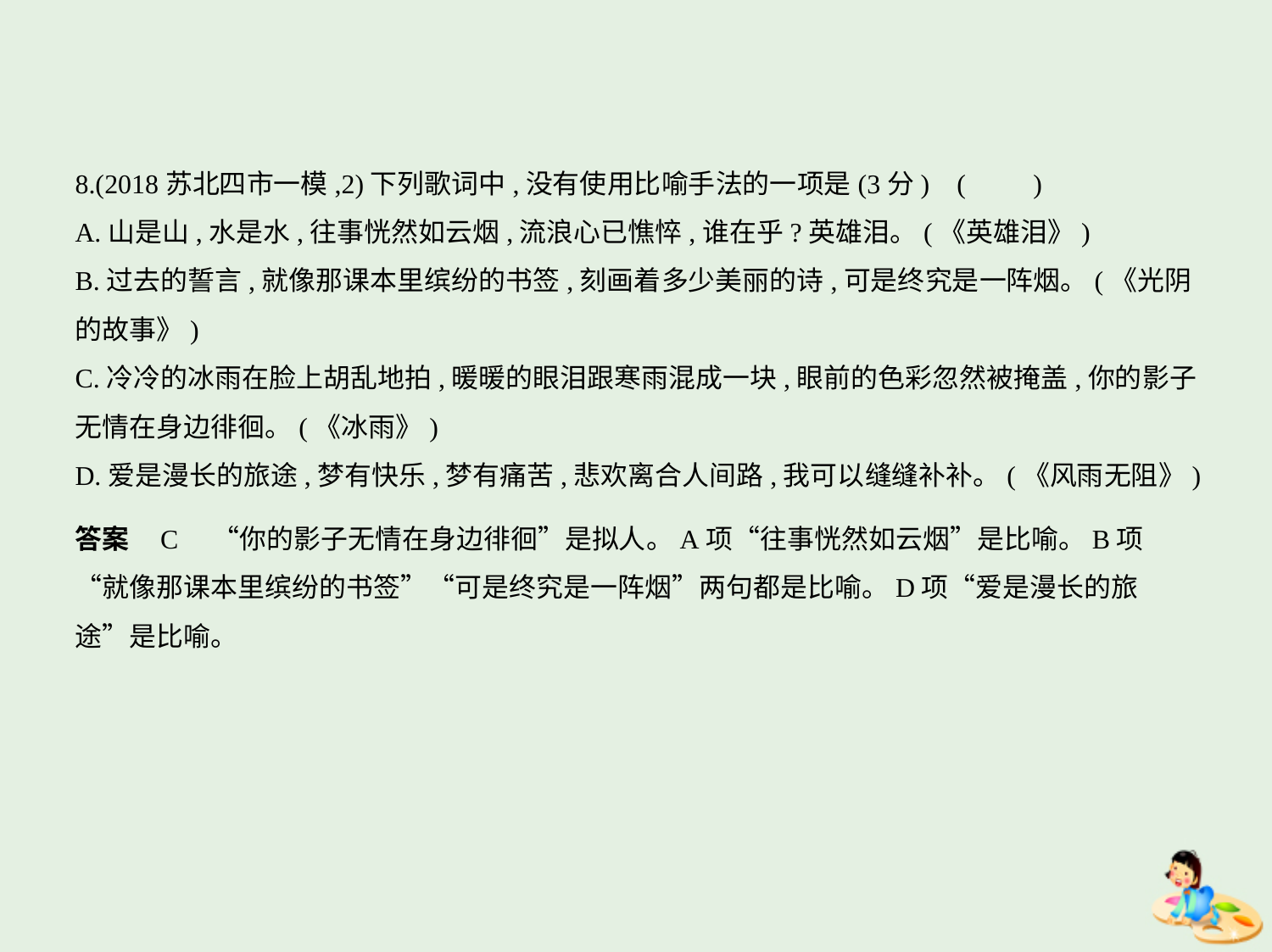

8.(2018苏北四市一模,2)下列歌词中,没有使用比喻手法的一项是(3分) (　　)
A.山是山,水是水,往事恍然如云烟,流浪心已憔悴,谁在乎?英雄泪。(《英雄泪》)
B.过去的誓言,就像那课本里缤纷的书签,刻画着多少美丽的诗,可是终究是一阵烟。(《光阴
的故事》)
C.冷冷的冰雨在脸上胡乱地拍,暖暖的眼泪跟寒雨混成一块,眼前的色彩忽然被掩盖,你的影子
无情在身边徘徊。(《冰雨》)
D.爱是漫长的旅途,梦有快乐,梦有痛苦,悲欢离合人间路,我可以缝缝补补。(《风雨无阻》)
答案    C　“你的影子无情在身边徘徊”是拟人。A项“往事恍然如云烟”是比喻。B项
“就像那课本里缤纷的书签”“可是终究是一阵烟”两句都是比喻。D项“爱是漫长的旅
途”是比喻。